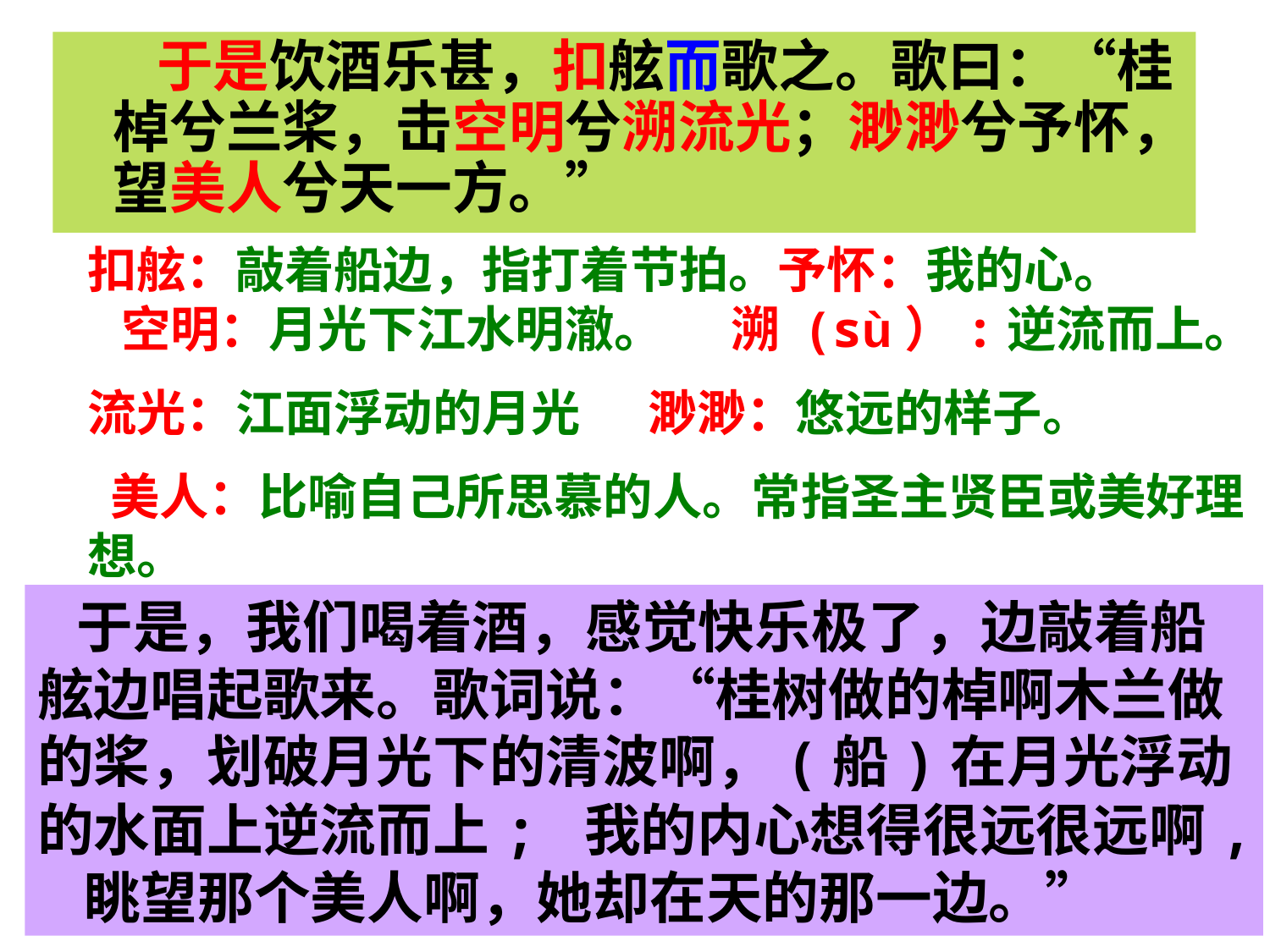

于是饮酒乐甚，扣舷而歌之。歌曰：“桂棹兮兰桨，击空明兮溯流光；渺渺兮予怀，望美人兮天一方。”
扣舷：敲着船边，指打着节拍。予怀：我的心。               空明：月光下江水明澈。      溯 (sù）:逆流而上。
流光：江面浮动的月光      渺渺：悠远的样子。
 美人：比喻自己所思慕的人。常指圣主贤臣或美好理想。
  于是，我们喝着酒，感觉快乐极了，边敲着船舷边唱起歌来。歌词说：“桂树做的棹啊木兰做的桨，划破月光下的清波啊，(船)在月光浮动的水面上逆流而上; 我的内心想得很远很远啊, 眺望那个美人啊，她却在天的那一边。”